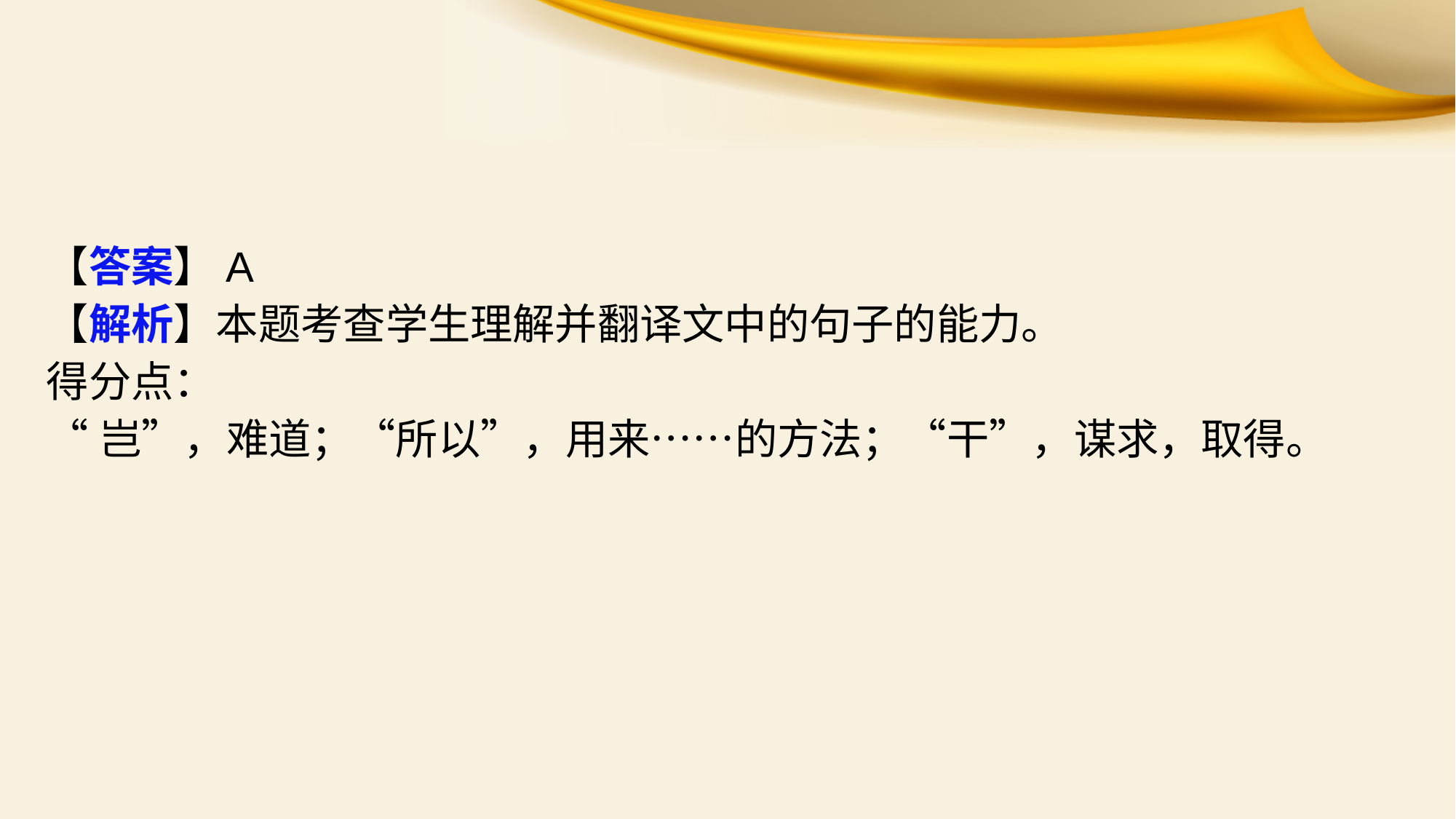

【答案】A
【解析】本题考查学生理解并翻译文中的句子的能力。
得分点：
“岂”，难道；“所以”，用来……的方法；“干”，谋求，取得。